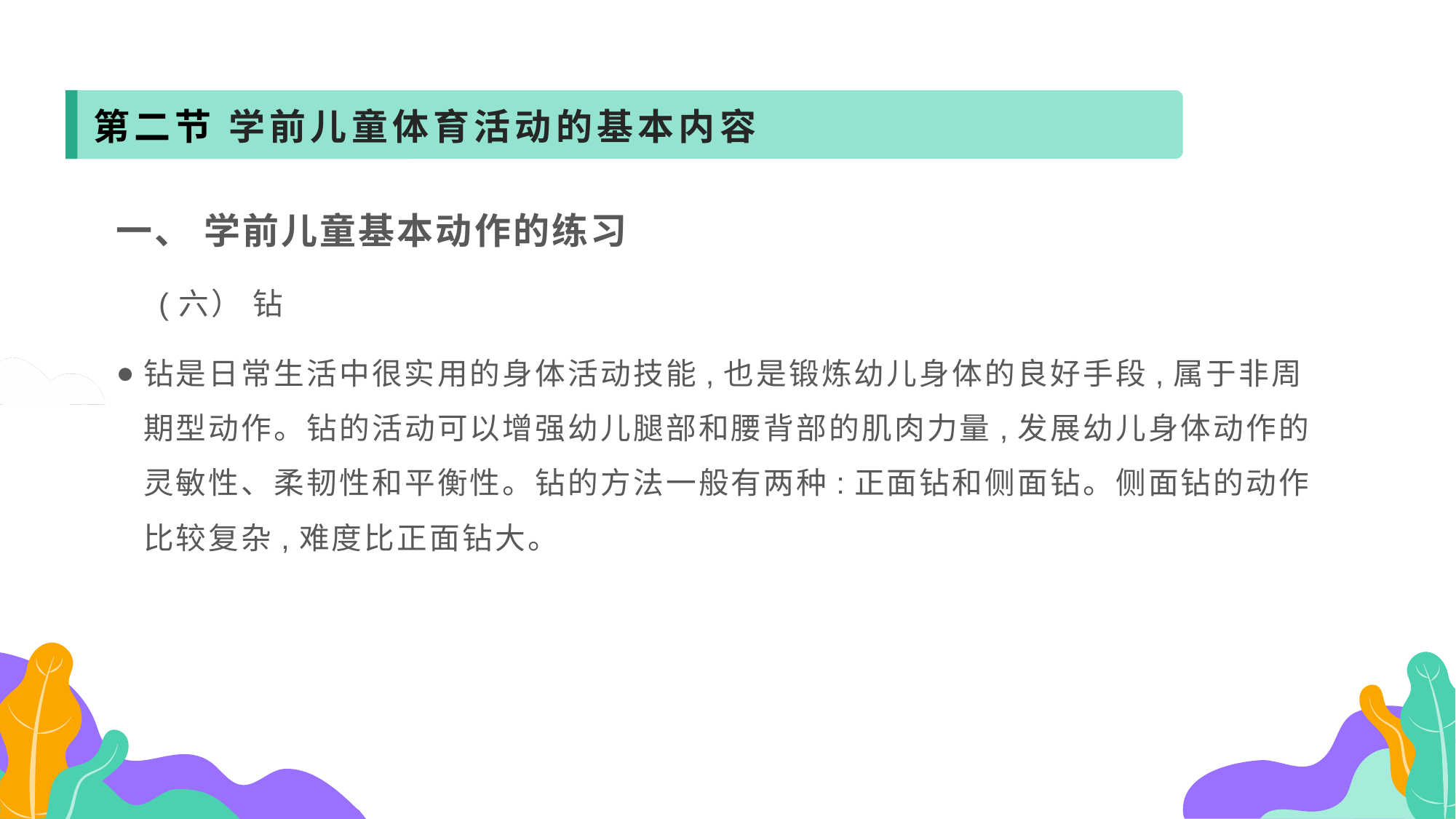

第二节 学前儿童体育活动的基本内容
一、 学前儿童基本动作的练习
    (六） 钻
钻是日常生活中很实用的身体活动技能,也是锻炼幼儿身体的良好手段,属于非周期型动作。钻的活动可以增强幼儿腿部和腰背部的肌肉力量,发展幼儿身体动作的灵敏性、柔韧性和平衡性。钻的方法一般有两种:正面钻和侧面钻。侧面钻的动作比较复杂,难度比正面钻大。